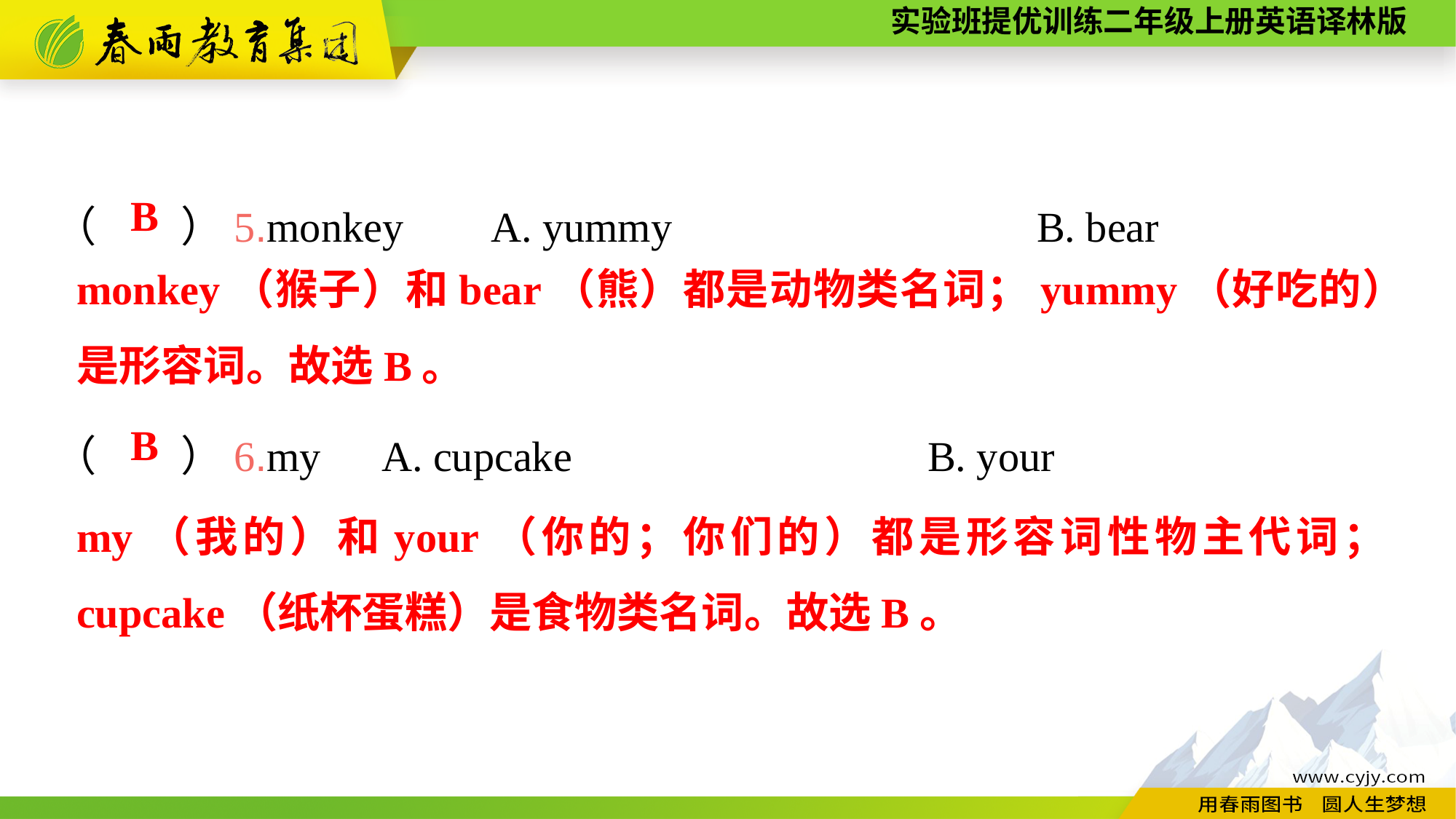

（　　）5.monkey	A. yummy				B. bear

（　　）6.my 	A. cupcake				B. your
 B
monkey（猴子）和bear（熊）都是动物类名词；yummy（好吃的）是形容词。故选B。
 B
my（我的）和your（你的；你们的）都是形容词性物主代词；cupcake（纸杯蛋糕）是食物类名词。故选B。